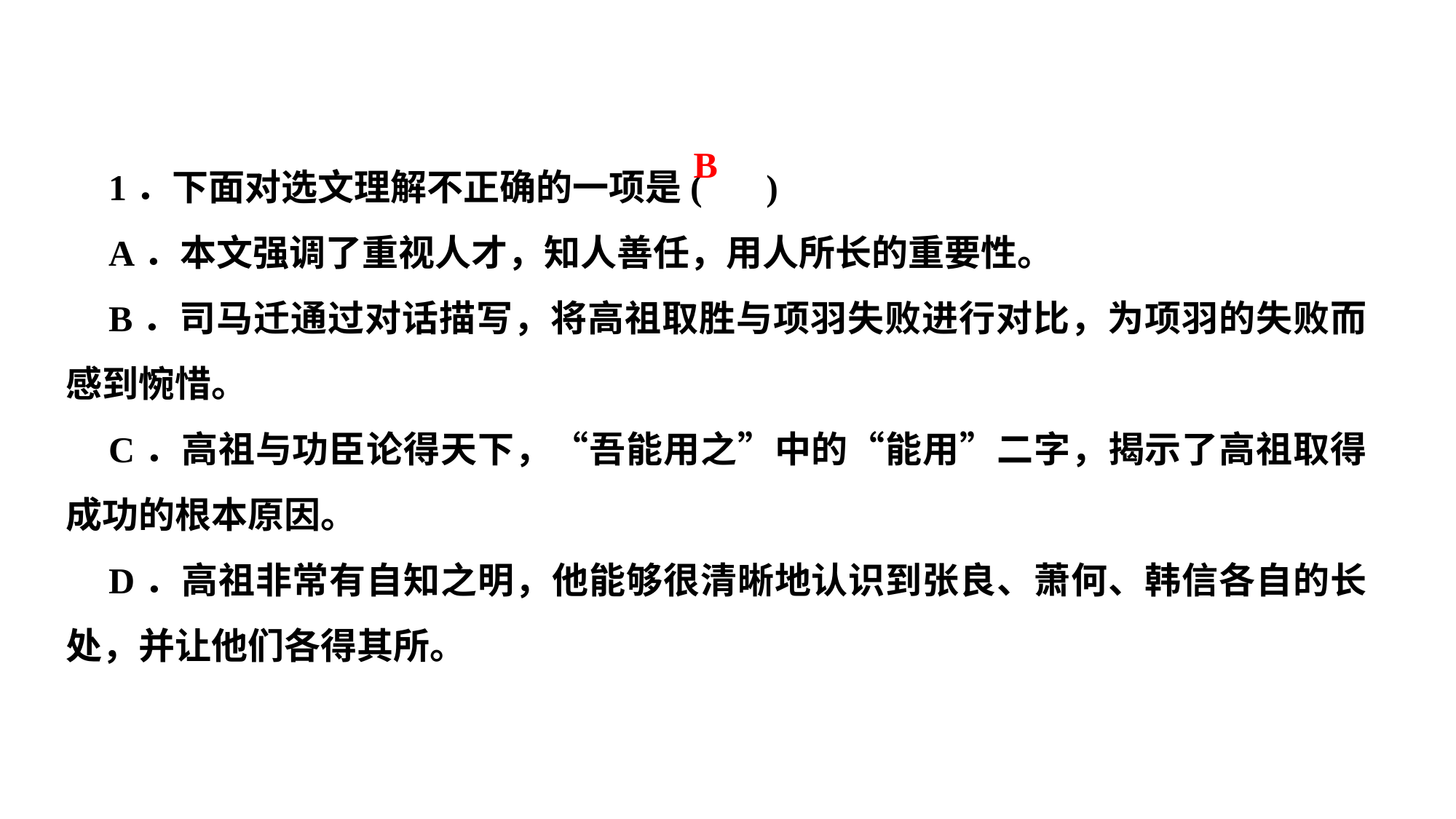

1．下面对选文理解不正确的一项是(       )
A．本文强调了重视人才，知人善任，用人所长的重要性。
B．司马迁通过对话描写，将高祖取胜与项羽失败进行对比，为项羽的失败而感到惋惜。
C．高祖与功臣论得天下，“吾能用之”中的“能用”二字，揭示了高祖取得成功的根本原因。
D．高祖非常有自知之明，他能够很清晰地认识到张良、萧何、韩信各自的长处，并让他们各得其所。
B